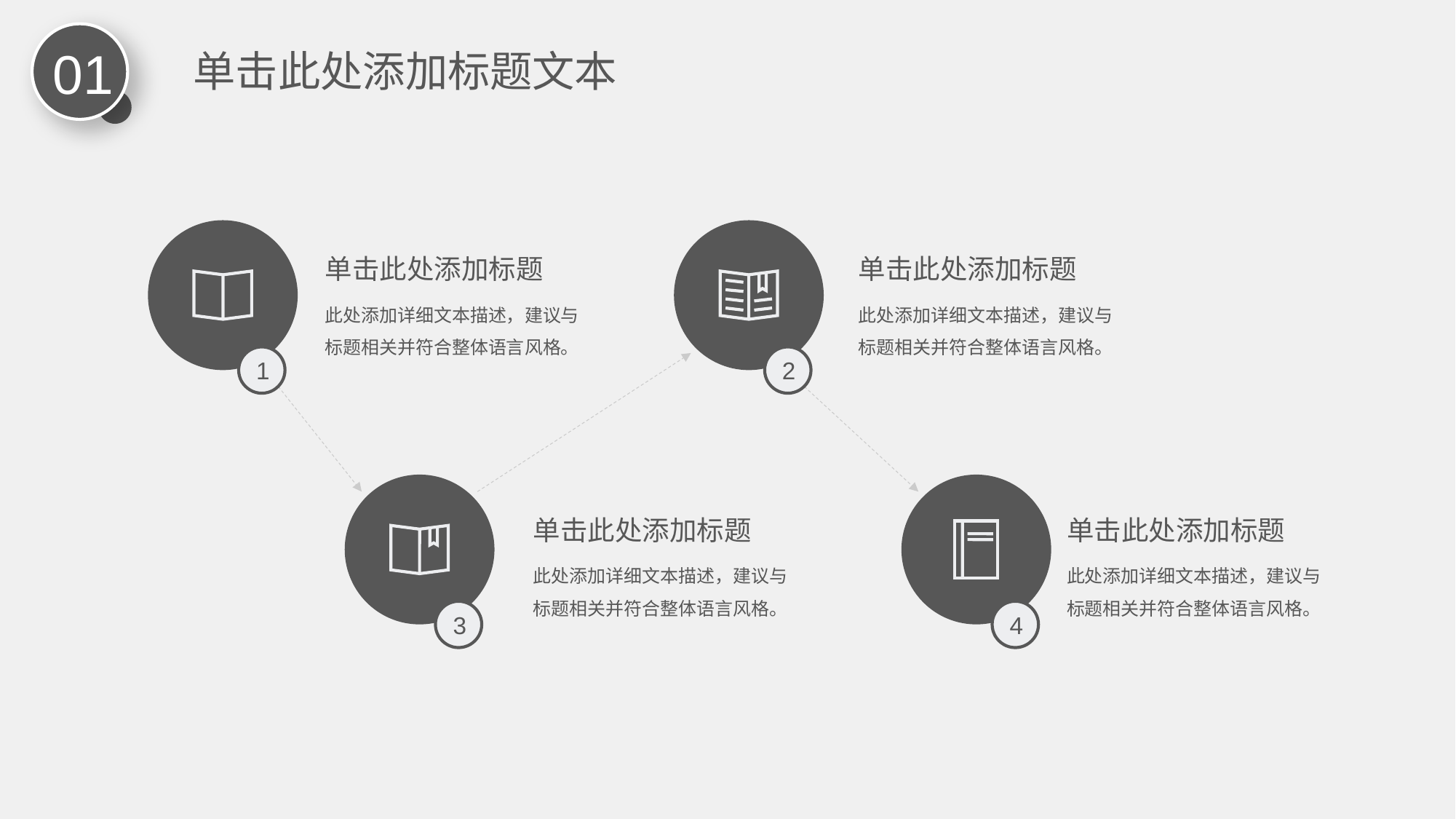

01
单击此处添加标题文本

单击此处添加标题
此处添加详细文本描述，建议与标题相关并符合整体语言风格。
单击此处添加标题
此处添加详细文本描述，建议与标题相关并符合整体语言风格。
1
2

单击此处添加标题
此处添加详细文本描述，建议与标题相关并符合整体语言风格。
单击此处添加标题
此处添加详细文本描述，建议与标题相关并符合整体语言风格。
3
4